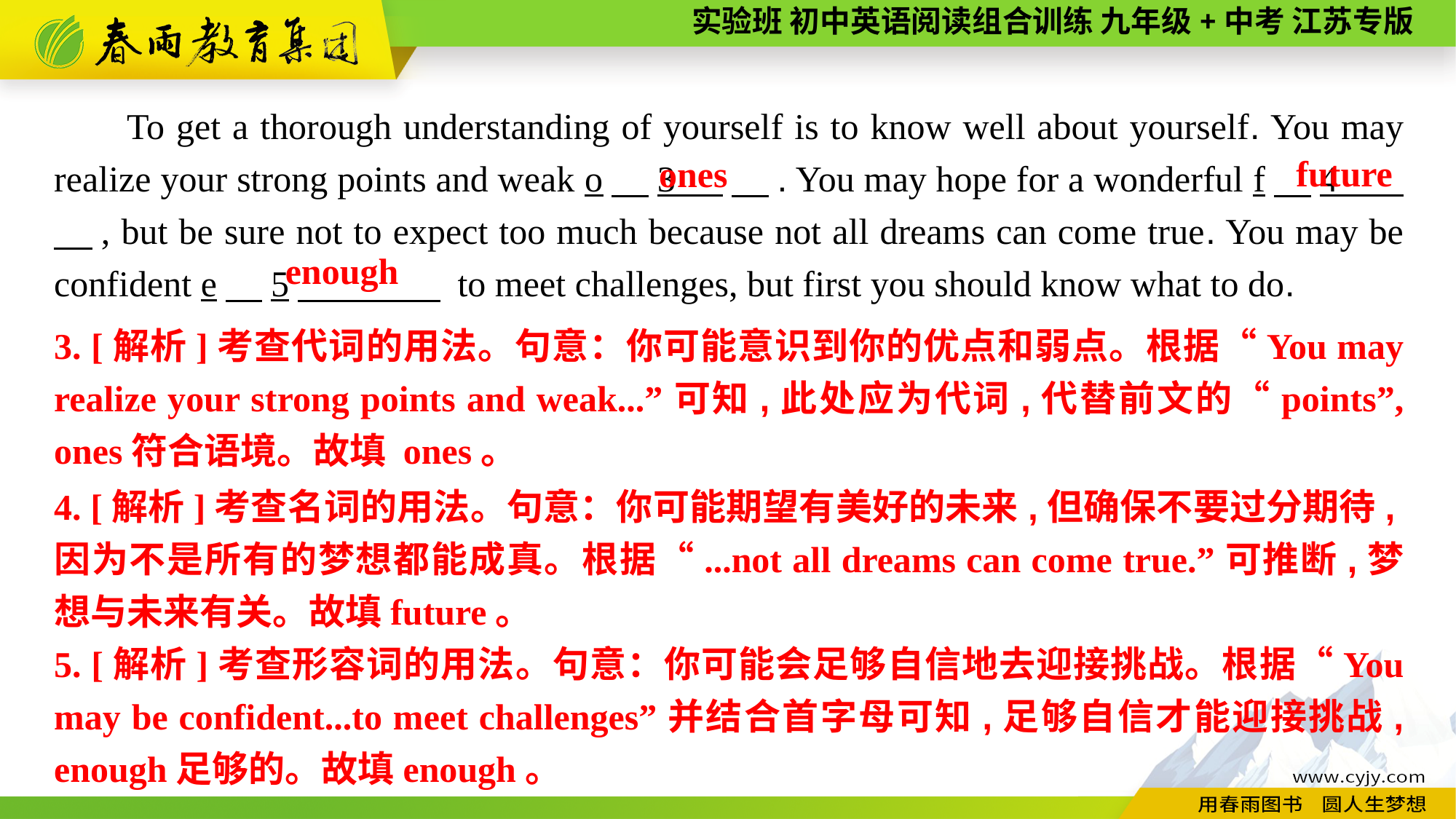

To get a thorough understanding of yourself is to know well about yourself. You may realize your strong points and weak o　3     　. You may hope for a wonderful f　4        　, but be sure not to expect too much because not all dreams can come true. You may be confident e　5　              to meet challenges, but first you should know what to do.
future
ones
enough
3. [解析]考查代词的用法。句意：你可能意识到你的优点和弱点。根据“You may realize your strong points and weak...”可知,此处应为代词,代替前文的“points”, ones符合语境。故填 ones。
4. [解析]考查名词的用法。句意：你可能期望有美好的未来,但确保不要过分期待,因为不是所有的梦想都能成真。根据“...not all dreams can come true.”可推断,梦想与未来有关。故填future。
5. [解析]考查形容词的用法。句意：你可能会足够自信地去迎接挑战。根据“You may be confident...to meet challenges”并结合首字母可知,足够自信才能迎接挑战, enough足够的。故填enough。